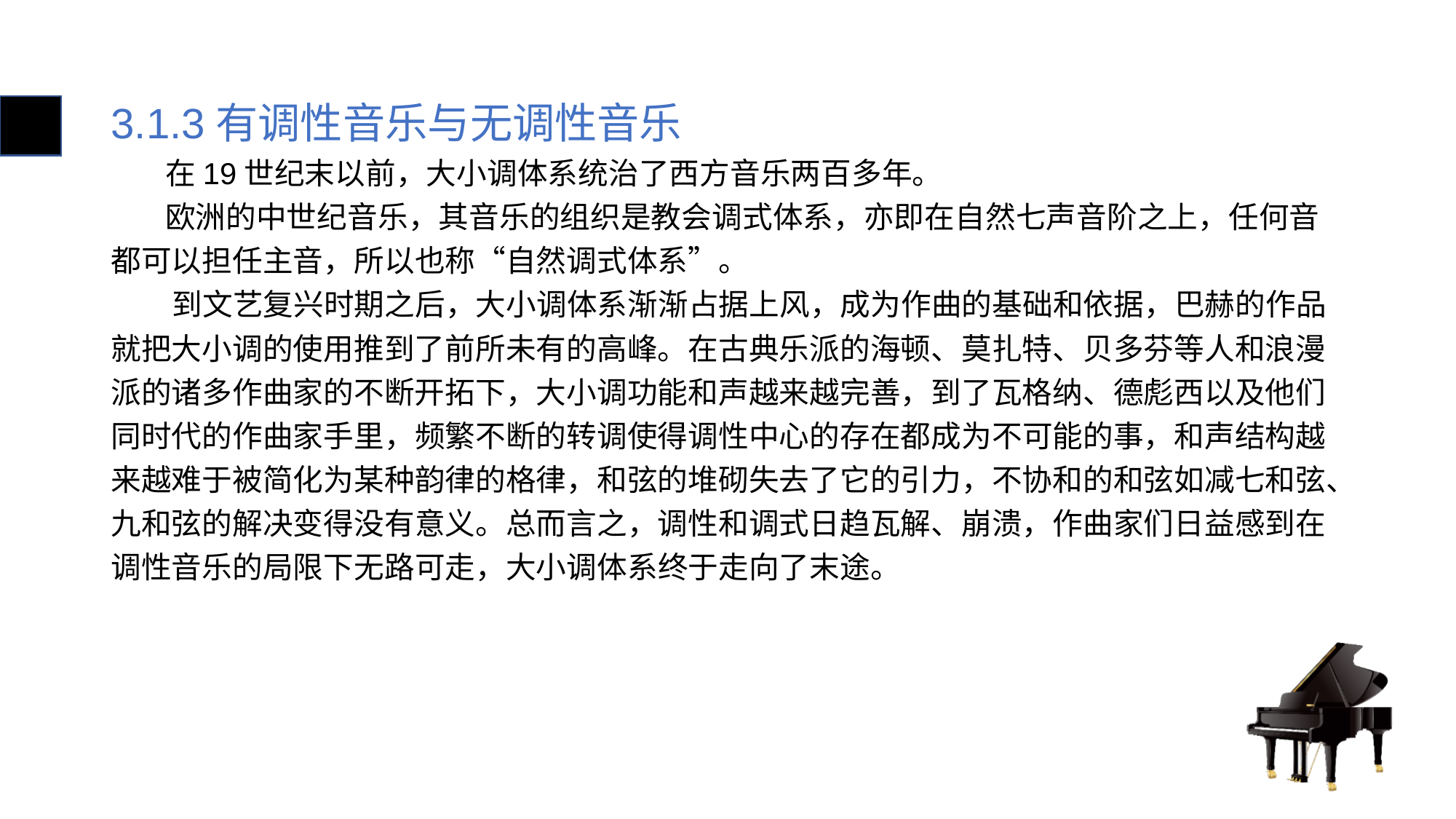

# 3.1.3有调性音乐与无调性音乐
       在19世纪末以前，大小调体系统治了西方音乐两百多年。
       欧洲的中世纪音乐，其音乐的组织是教会调式体系，亦即在自然七声音阶之上，任何音都可以担任主音，所以也称“自然调式体系”。
        到文艺复兴时期之后，大小调体系渐渐占据上风，成为作曲的基础和依据，巴赫的作品就把大小调的使用推到了前所未有的高峰。在古典乐派的海顿、莫扎特、贝多芬等人和浪漫派的诸多作曲家的不断开拓下，大小调功能和声越来越完善，到了瓦格纳、德彪西以及他们同时代的作曲家手里，频繁不断的转调使得调性中心的存在都成为不可能的事，和声结构越来越难于被简化为某种韵律的格律，和弦的堆砌失去了它的引力，不协和的和弦如减七和弦、九和弦的解决变得没有意义。总而言之，调性和调式日趋瓦解、崩溃，作曲家们日益感到在调性音乐的局限下无路可走，大小调体系终于走向了末途。